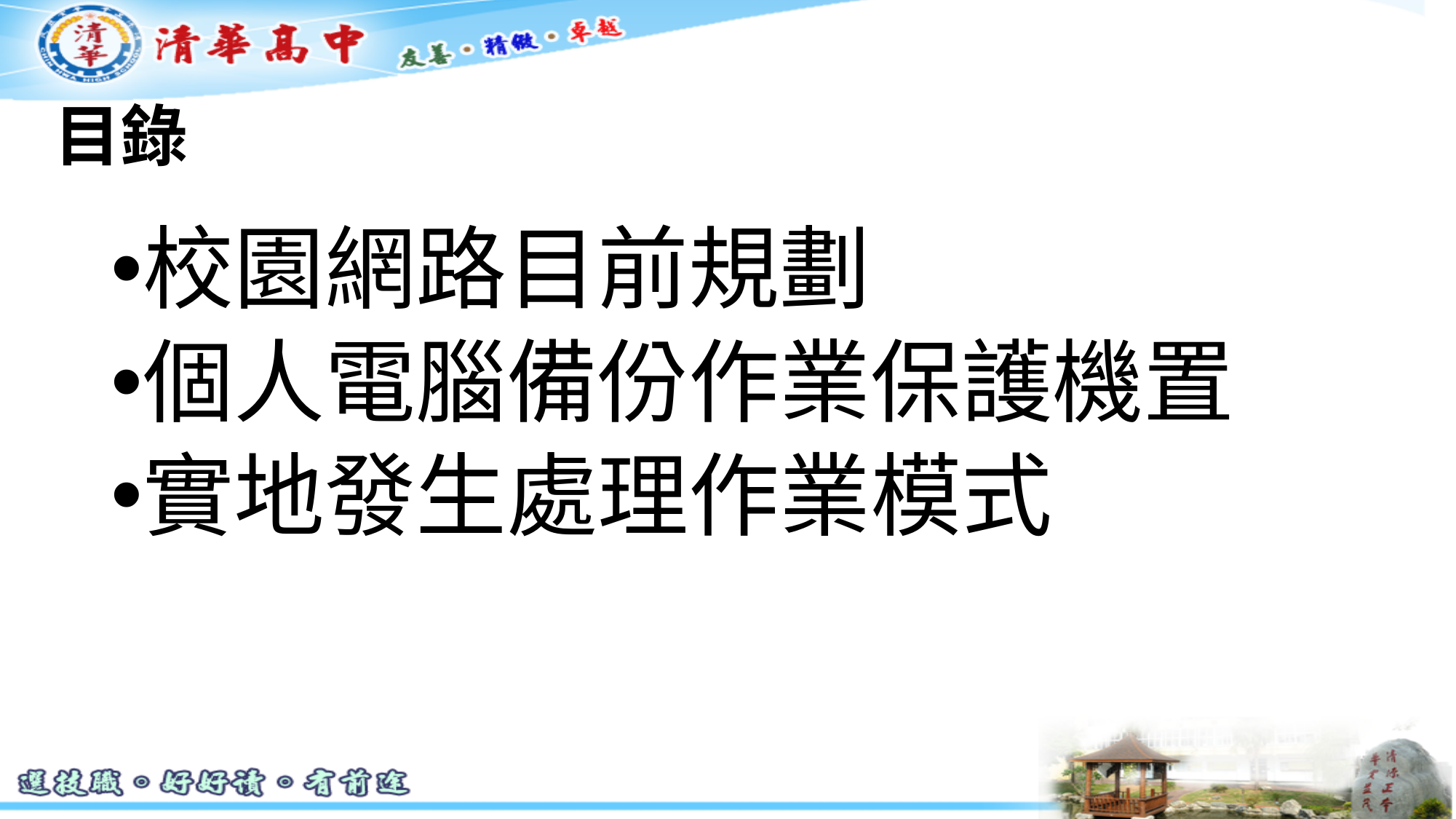

# 目錄
校園網路目前規劃
個人電腦備份作業保護機置
實地發生處理作業模式